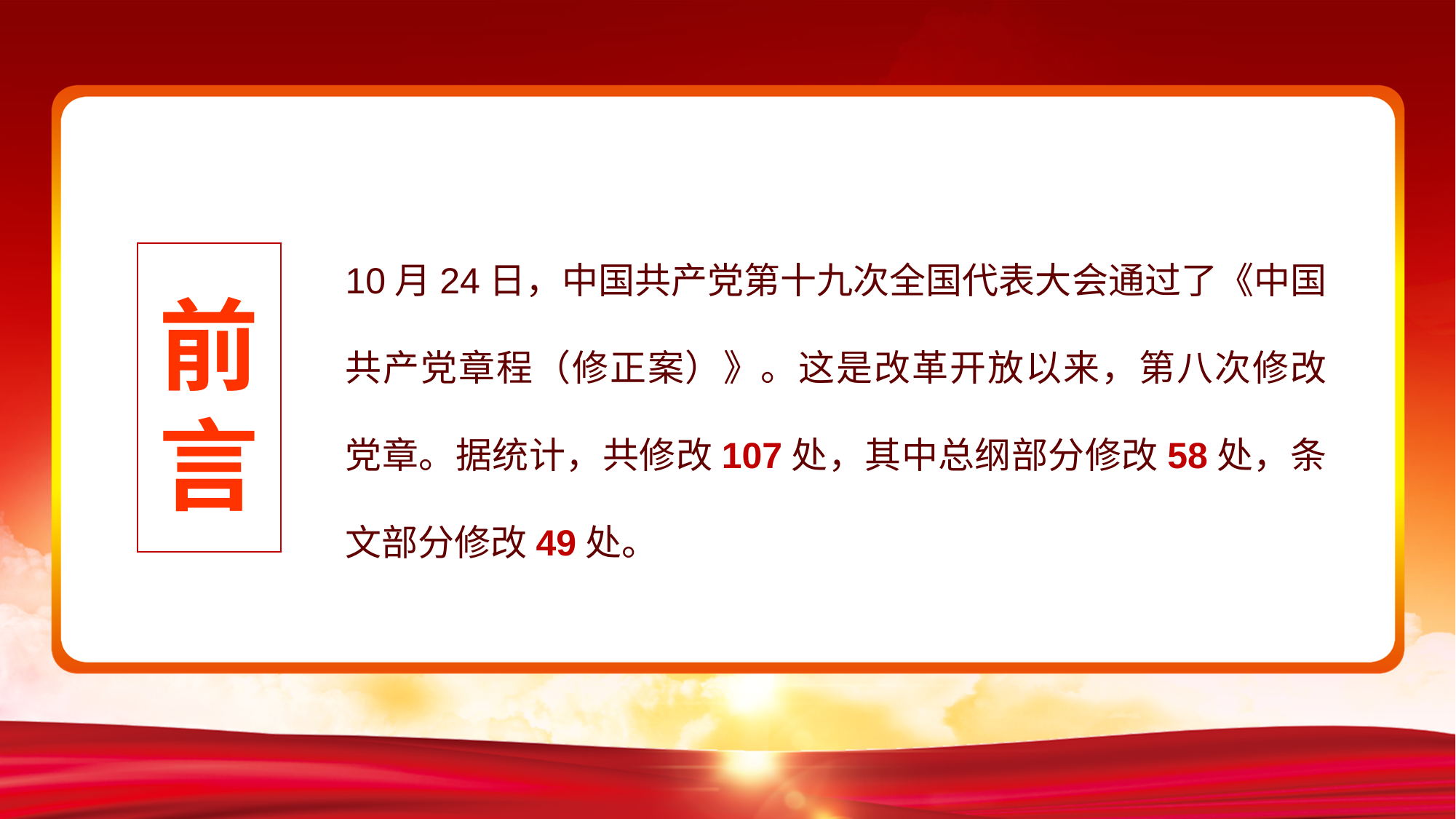

10月24日，中国共产党第十九次全国代表大会通过了《中国共产党章程（修正案）》。这是改革开放以来，第八次修改党章。据统计，共修改107处，其中总纲部分修改58处，条文部分修改49处。

前
言